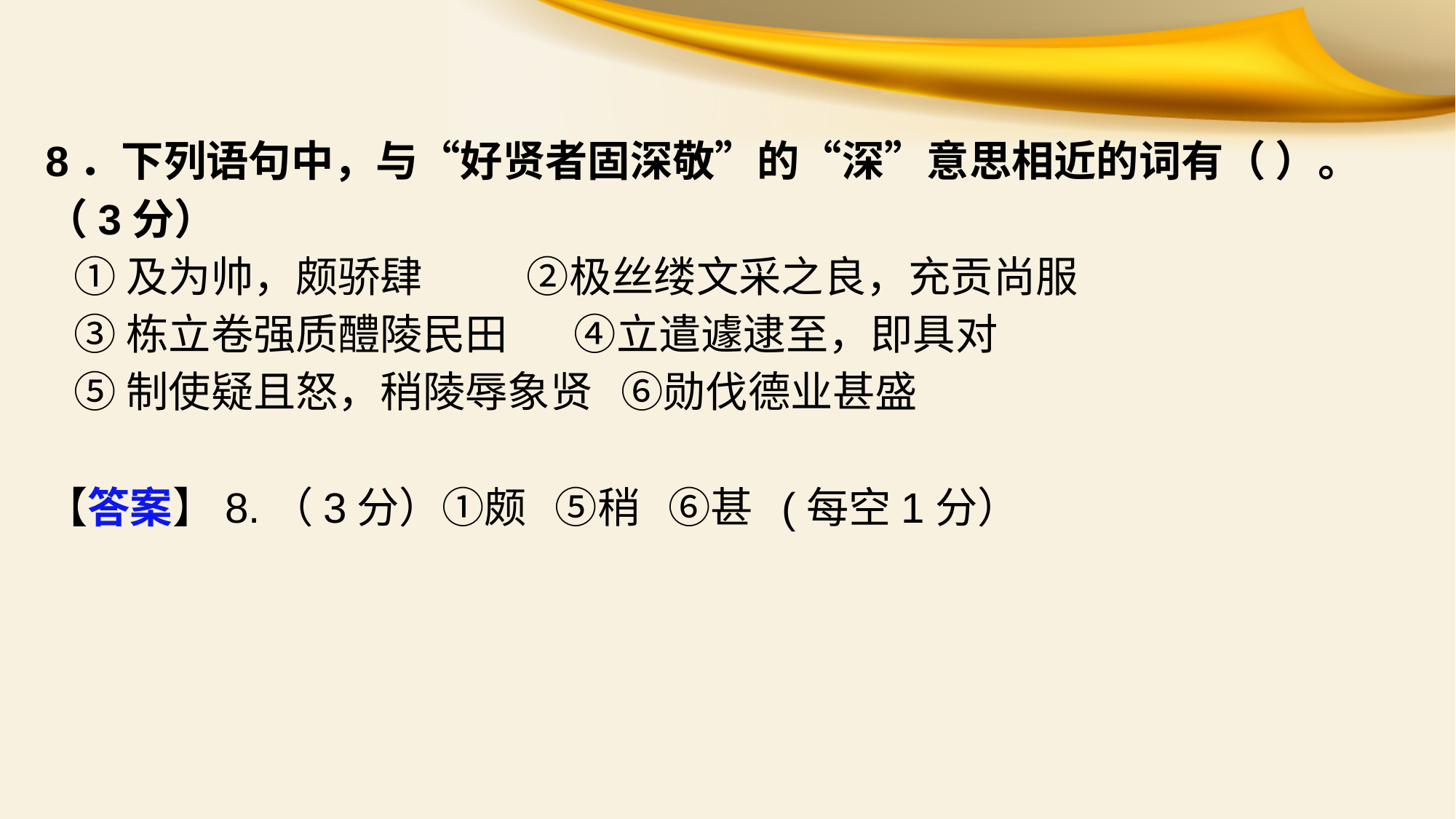

8．下列语句中，与“好贤者固深敬”的“深”意思相近的词有（ ）。（3分）
   ①及为帅，颇骄肆           ②极丝缕文采之良，充贡尚服
   ③栋立卷强质醴陵民田       ④立遣遽逮至，即具对
   ⑤制使疑且怒，稍陵辱象贤   ⑥勋伐德业甚盛

【答案】8.（3分）①颇   ⑤稍   ⑥甚  (每空1分）